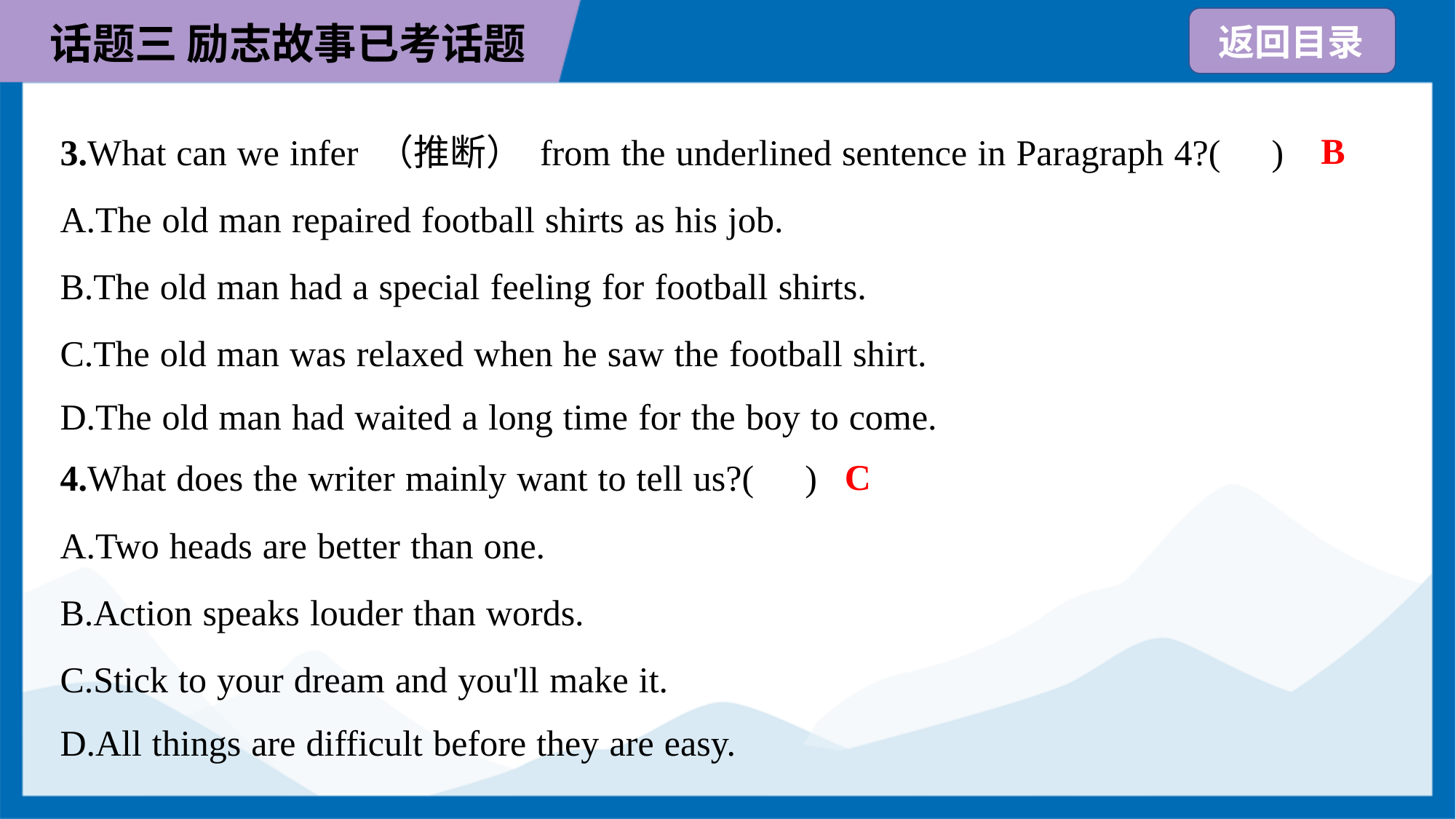

B
3.What can we infer （推断） from the underlined sentence in Paragraph 4?(     )
A.The old man repaired football shirts as his job.
B.The old man had a special feeling for football shirts.
C.The old man was relaxed when he saw the football shirt.
D.The old man had waited a long time for the boy to come.
C
4.What does the writer mainly want to tell us?(     )
A.Two heads are better than one.
B.Action speaks louder than words.
C.Stick to your dream and you'll make it.
D.All things are difficult before they are easy.